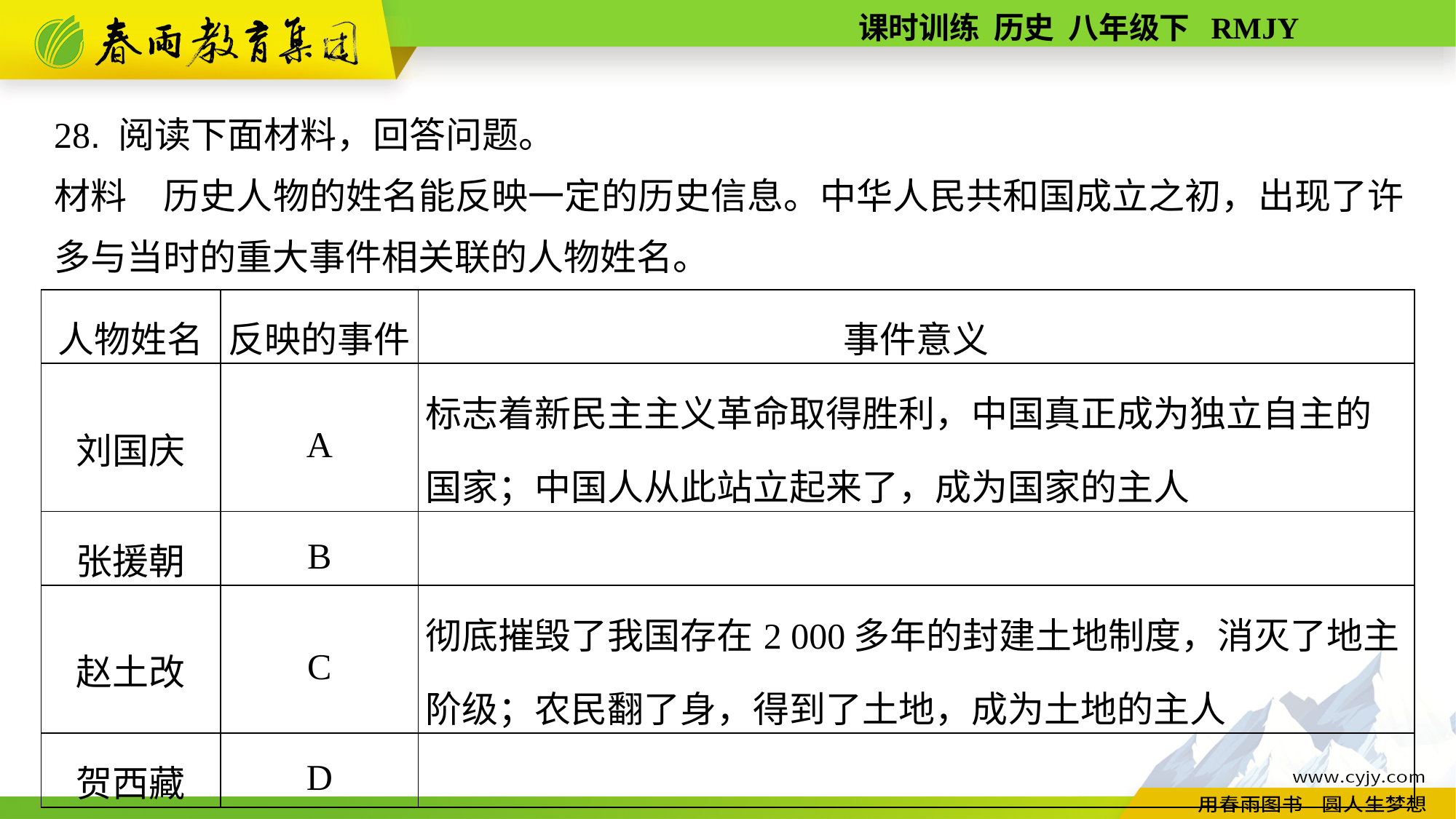

28. 阅读下面材料，回答问题。
材料　历史人物的姓名能反映一定的历史信息。中华人民共和国成立之初，出现了许多与当时的重大事件相关联的人物姓名。
| 人物姓名 | 反映的事件 | 事件意义 |
| --- | --- | --- |
| 刘国庆 | A | 标志着新民主主义革命取得胜利，中国真正成为独立自主的国家；中国人从此站立起来了，成为国家的主人 |
| 张援朝 | B |  |
| 赵土改 | C | 彻底摧毁了我国存在2 000多年的封建土地制度，消灭了地主阶级；农民翻了身，得到了土地，成为土地的主人 |
| 贺西藏 | D |  |